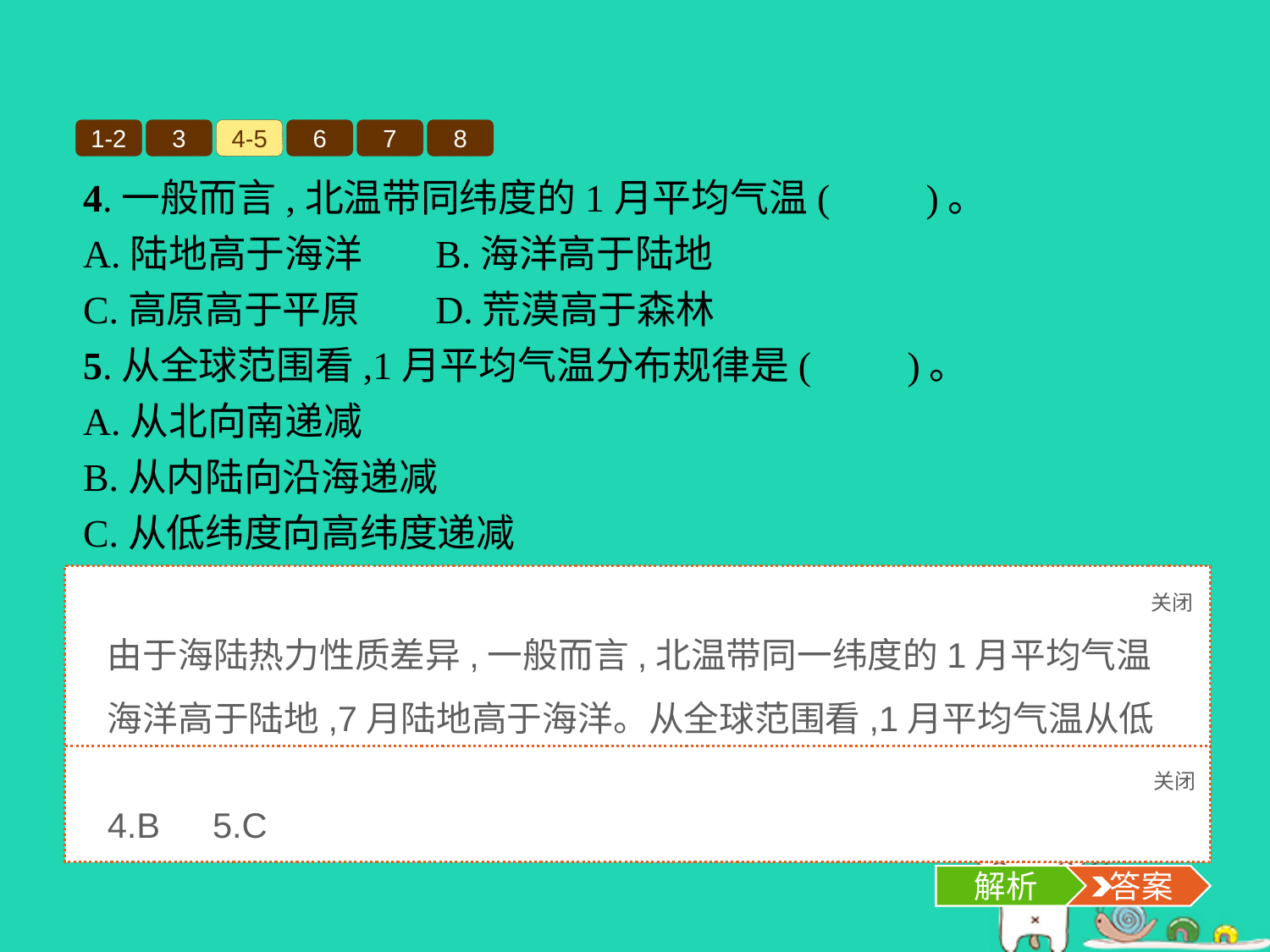

1-2
3
4-5
6
7
8
4.一般而言,北温带同纬度的1月平均气温(　　)。
A.陆地高于海洋	B.海洋高于陆地
C.高原高于平原	D.荒漠高于森林
5.从全球范围看,1月平均气温分布规律是(　　)。
A.从北向南递减
B.从内陆向沿海递减
C.从低纬度向高纬度递减
D.从高海拔向低海拔递减

关闭
解析

由于海陆热力性质差异,一般而言,北温带同一纬度的1月平均气温海洋高于陆地,7月陆地高于海洋。从全球范围看,1月平均气温从低纬度向高纬度递减。

关闭
解析
  答案

4.B　5.C
解析
  答案